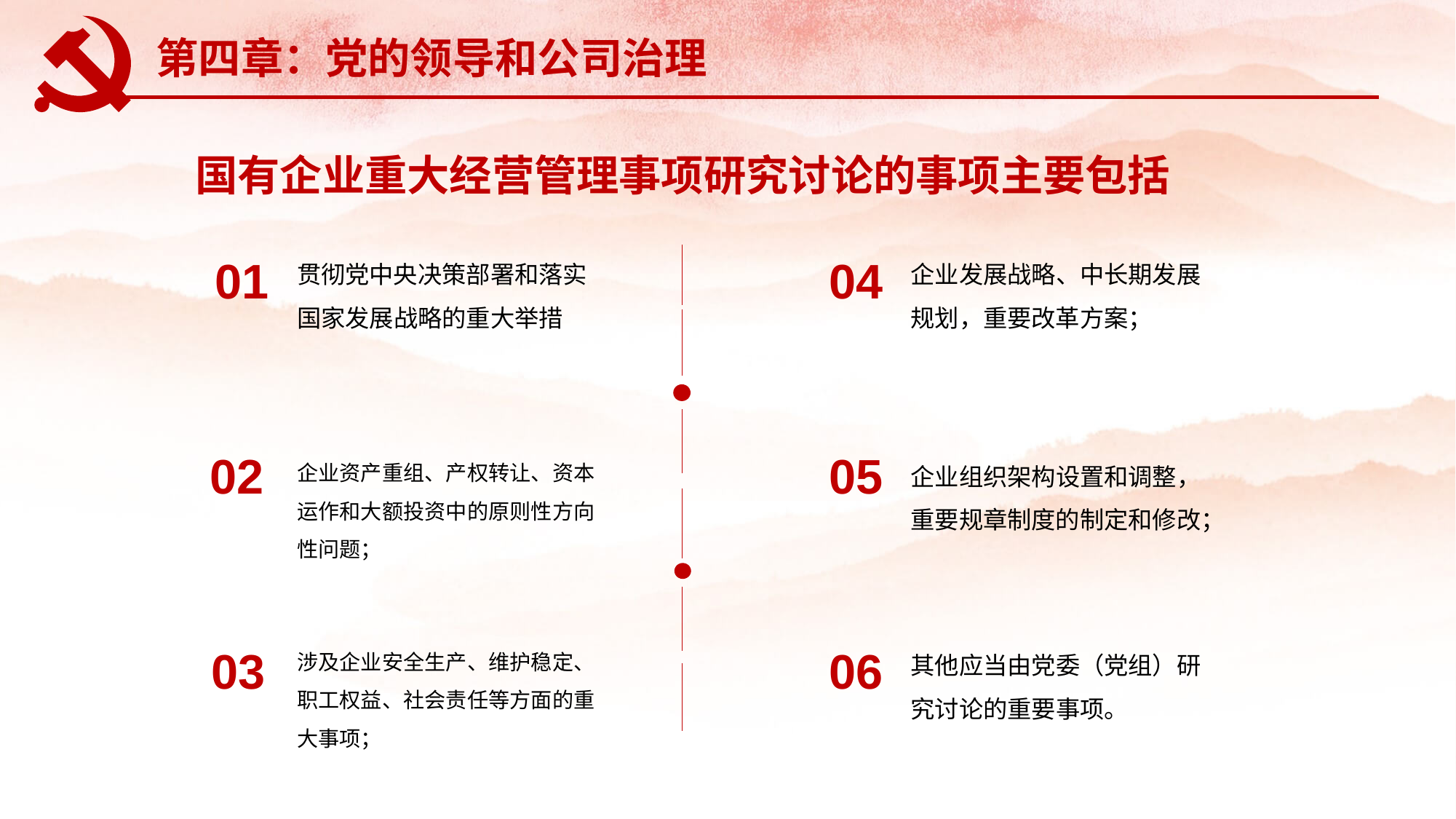

第四章：党的领导和公司治理

国有企业重大经营管理事项研究讨论的事项主要包括
贯彻党中央决策部署和落实国家发展战略的重大举措
01

04
企业发展战略、中长期发展规划，重要改革方案；
02
企业资产重组、产权转让、资本运作和大额投资中的原则性方向性问题；
05
企业组织架构设置和调整，重要规章制度的制定和修改；
03
涉及企业安全生产、维护稳定、职工权益、社会责任等方面的重大事项；
06
其他应当由党委（党组）研究讨论的重要事项。